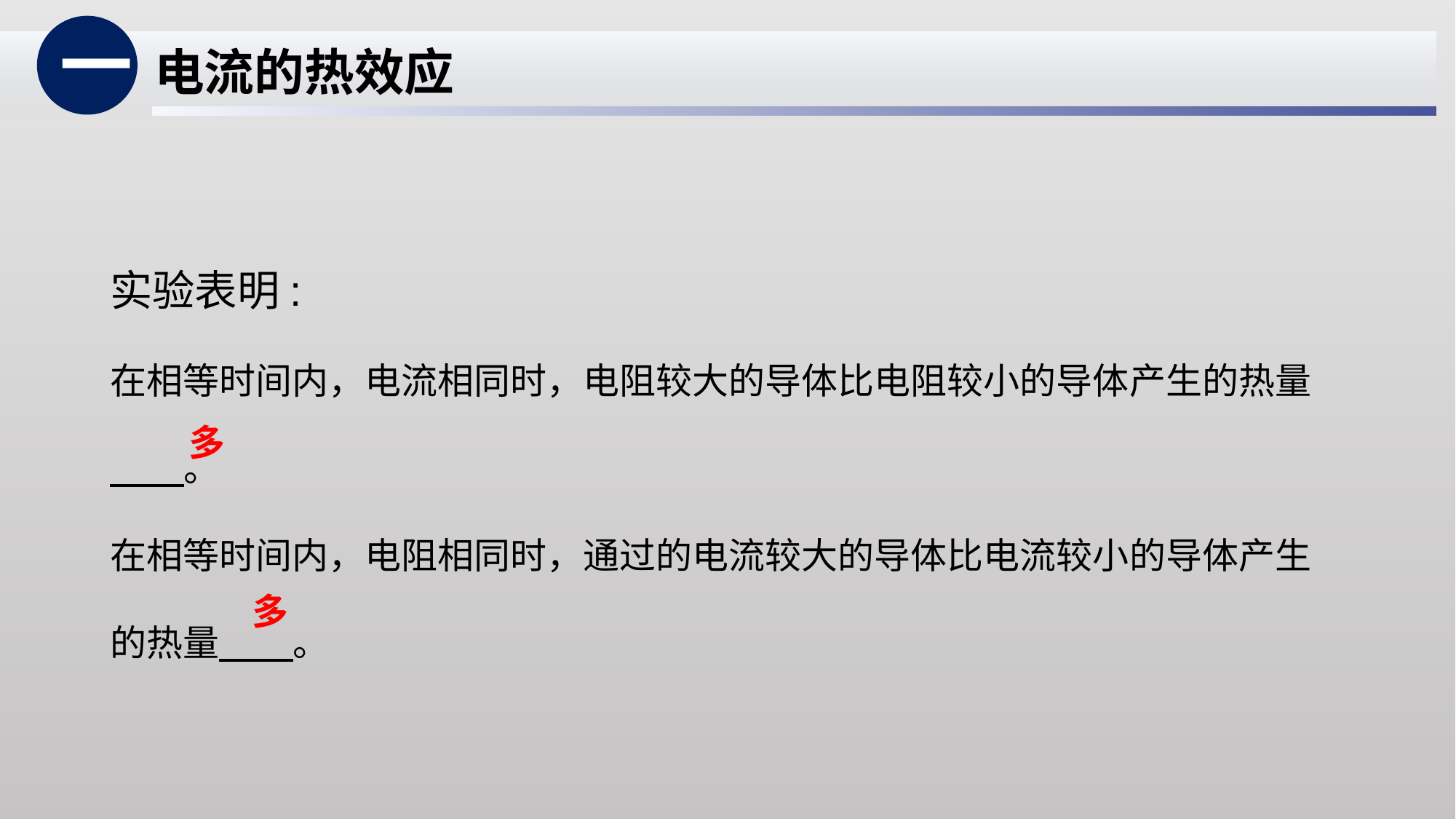

一

电流的热效应

实验表明:
在相等时间内，电流相同时，电阻较大的导体比电阻较小的导体产生的热量           。
在相等时间内，电阻相同时，通过的电流较大的导体比电流较小的导体产生的热量         。
多
多